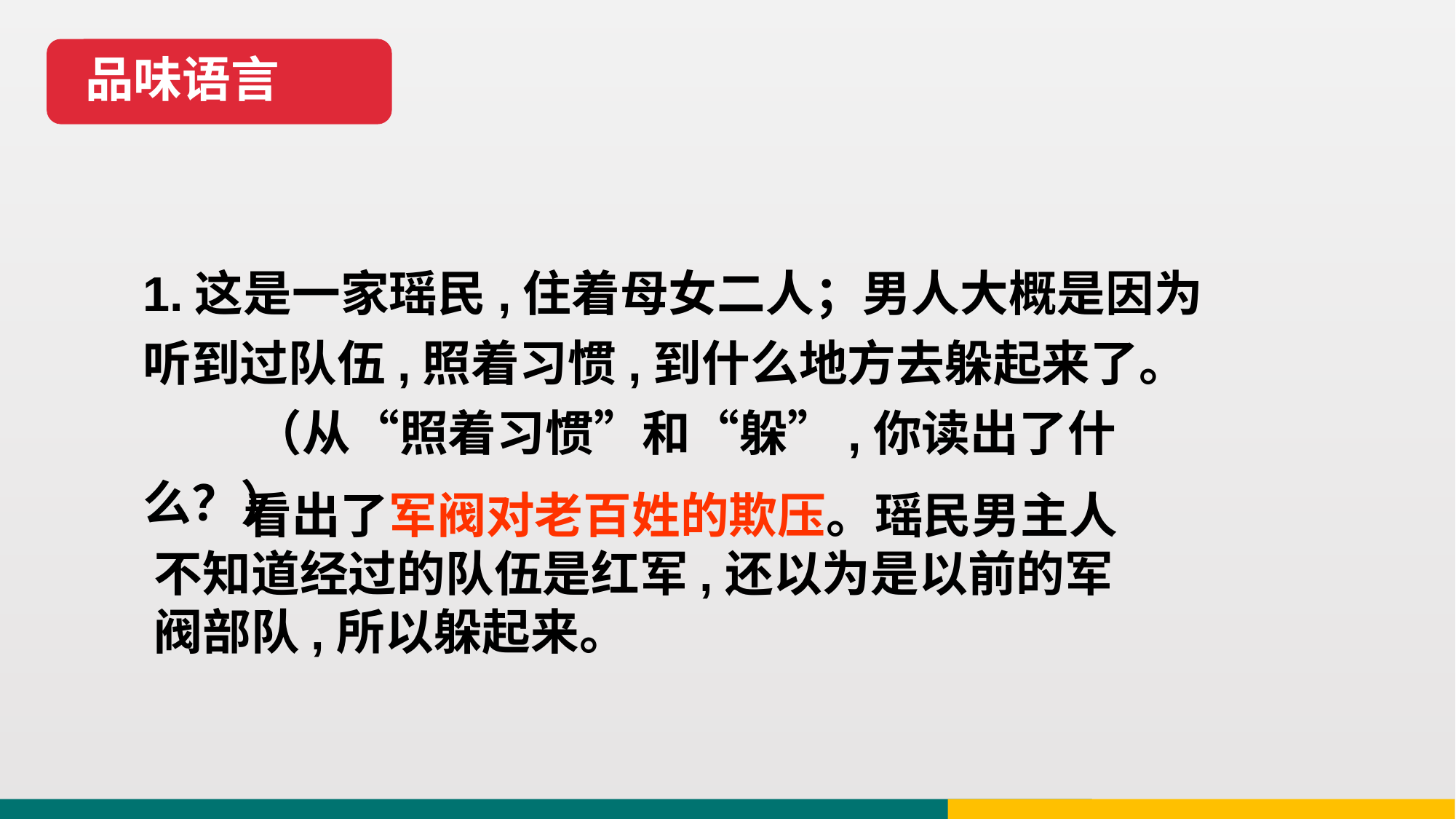

品味语言
1.这是一家瑶民,住着母女二人；男人大概是因为听到过队伍,照着习惯,到什么地方去躲起来了。             （从“照着习惯”和“躲”,你读出了什么？）
       看出了军阀对老百姓的欺压。瑶民男主人不知道经过的队伍是红军,还以为是以前的军阀部队,所以躲起来。